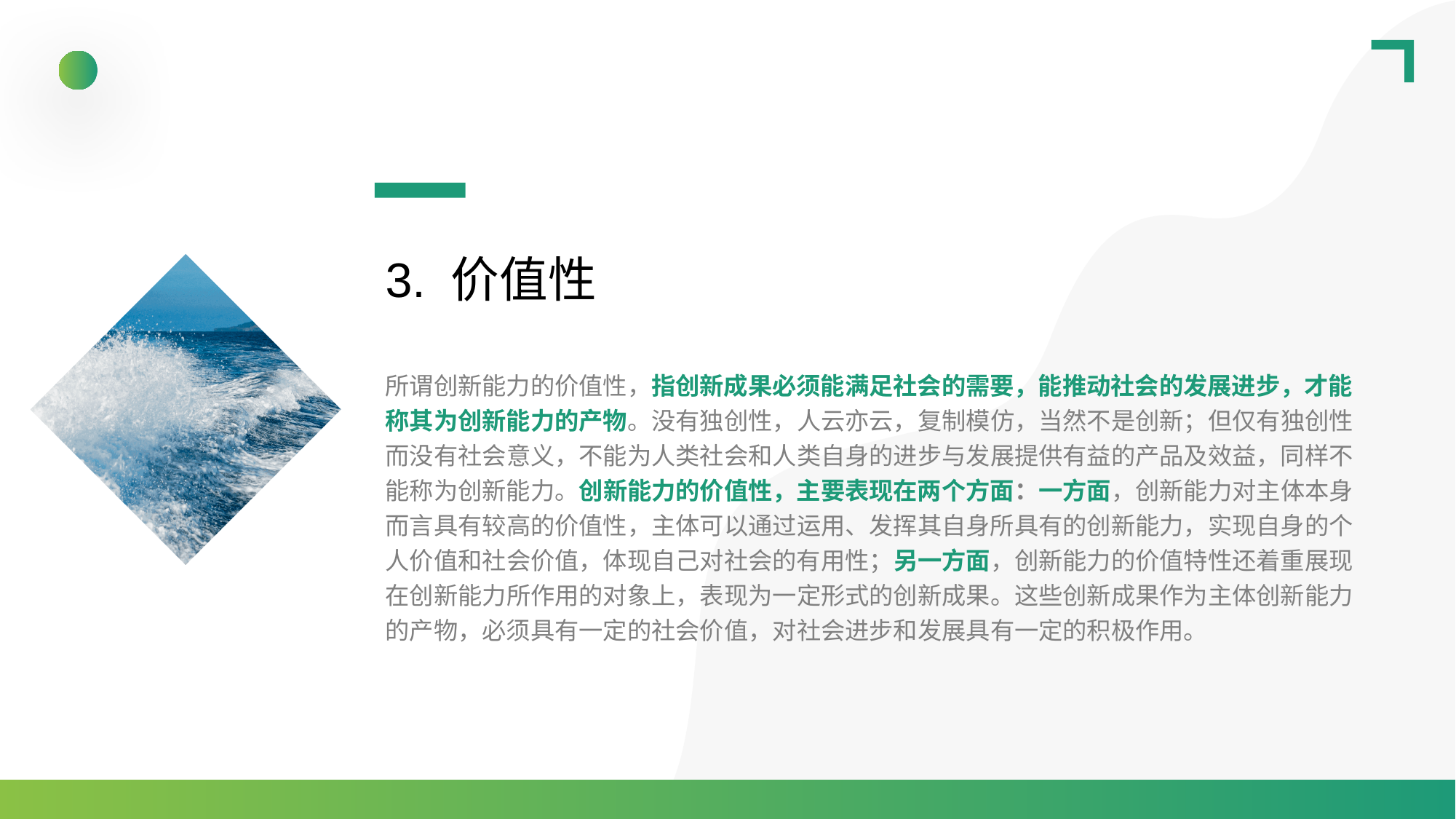

3. 价值性

所谓创新能力的价值性，指创新成果必须能满足社会的需要，能推动社会的发展进步，才能称其为创新能力的产物。没有独创性，人云亦云，复制模仿，当然不是创新；但仅有独创性而没有社会意义，不能为人类社会和人类自身的进步与发展提供有益的产品及效益，同样不能称为创新能力。创新能力的价值性，主要表现在两个方面：一方面，创新能力对主体本身而言具有较高的价值性，主体可以通过运用、发挥其自身所具有的创新能力，实现自身的个人价值和社会价值，体现自己对社会的有用性；另一方面，创新能力的价值特性还着重展现在创新能力所作用的对象上，表现为一定形式的创新成果。这些创新成果作为主体创新能力的产物，必须具有一定的社会价值，对社会进步和发展具有一定的积极作用。